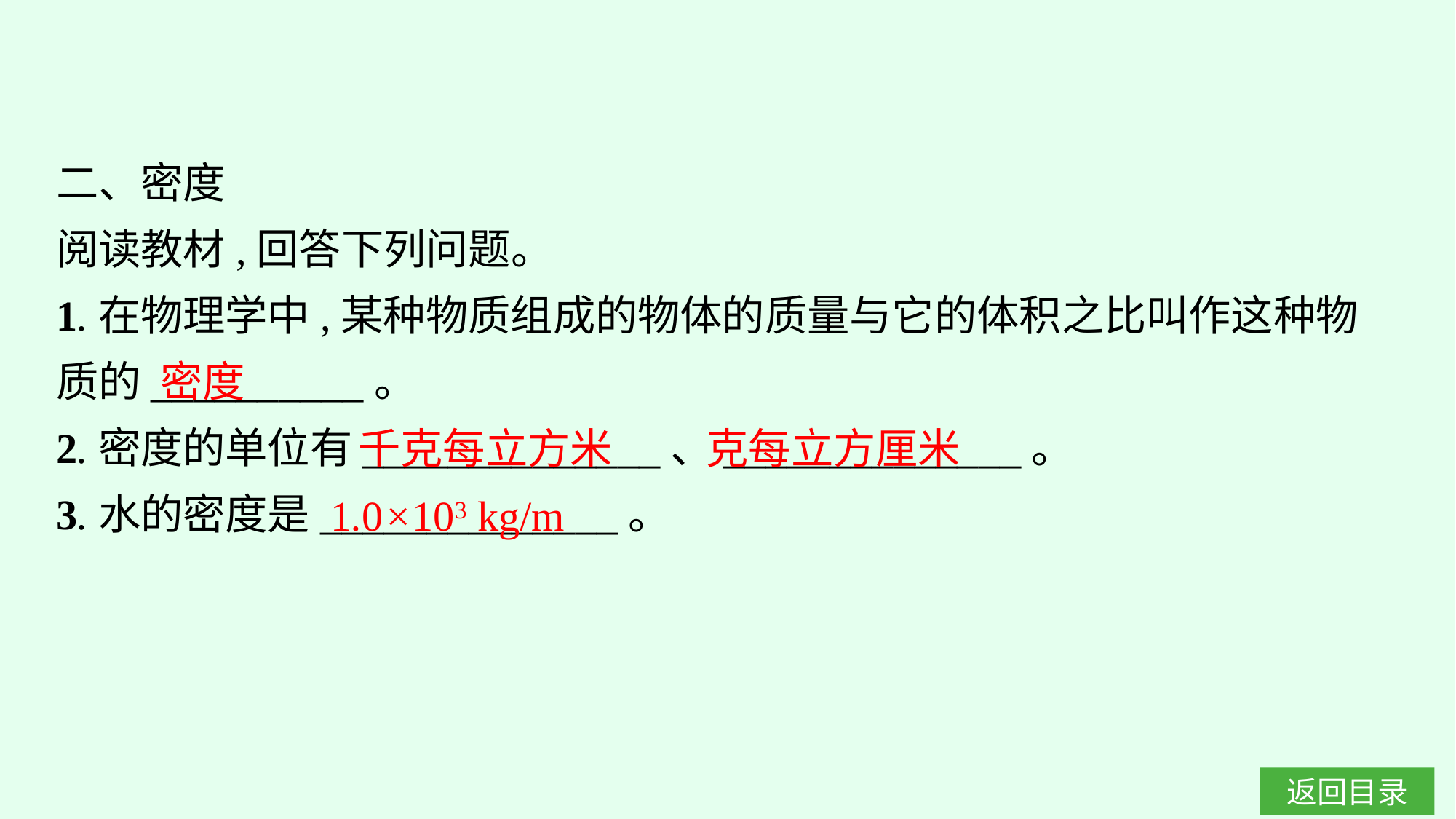

二、密度
阅读教材,回答下列问题。
1.在物理学中,某种物质组成的物体的质量与它的体积之比叫作这种物质的__________。
2.密度的单位有______________、______________。
3.水的密度是______________。
密度
千克每立方米
克每立方厘米
1.0×103 kg/m